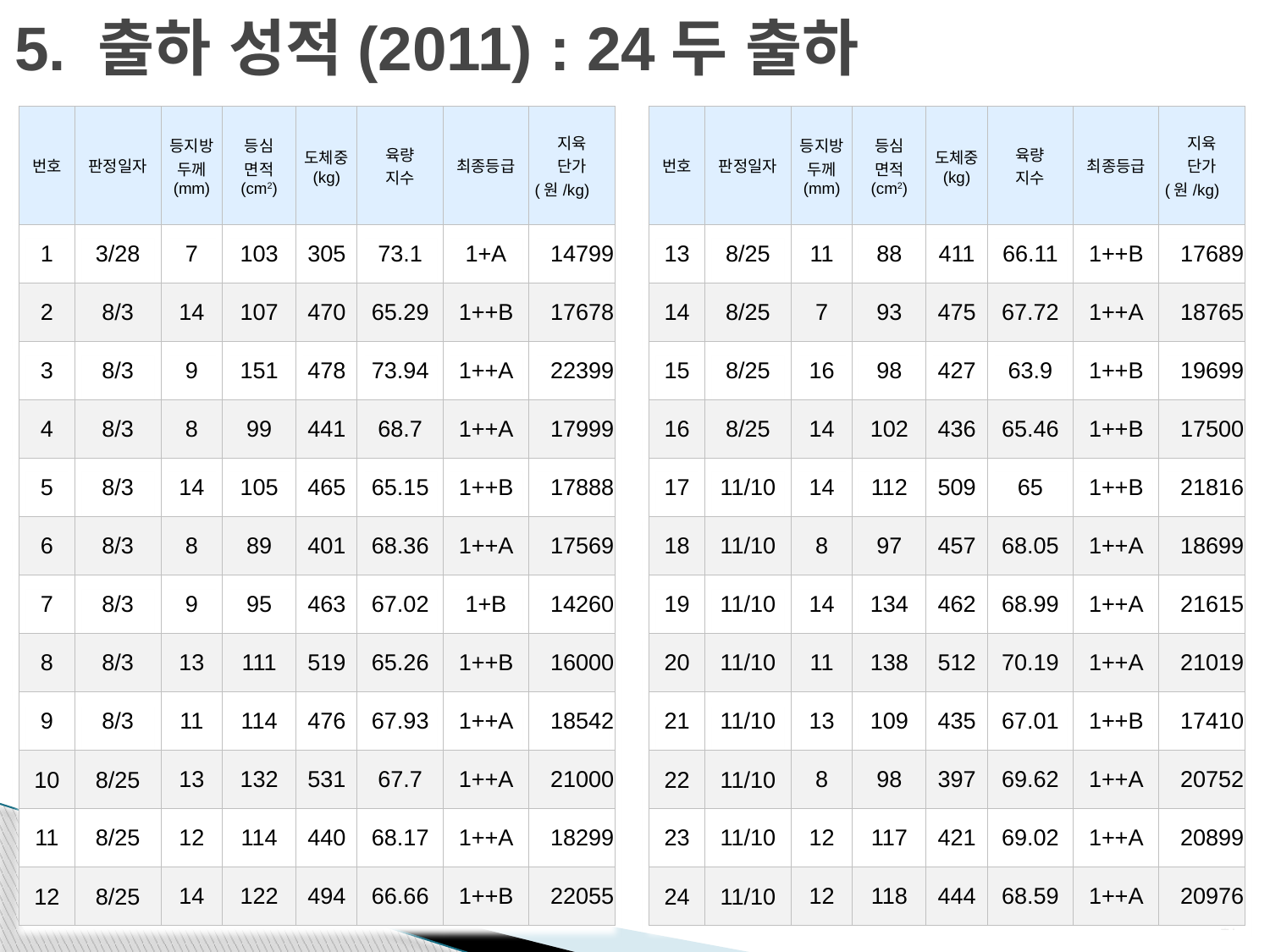

# 5. 출하 성적(2011) : 24두 출하
| 번호 | 판정일자 | 등지방 두께 (mm) | 등심 면적 (cm2) | 도체중 (kg) | 육량 지수 | 최종등급 | 지육 단가 (원/kg) |
| --- | --- | --- | --- | --- | --- | --- | --- |
| 13 | 8/25 | 11 | 88 | 411 | 66.11 | 1++B | 17689 |
| 14 | 8/25 | 7 | 93 | 475 | 67.72 | 1++A | 18765 |
| 15 | 8/25 | 16 | 98 | 427 | 63.9 | 1++B | 19699 |
| 16 | 8/25 | 14 | 102 | 436 | 65.46 | 1++B | 17500 |
| 17 | 11/10 | 14 | 112 | 509 | 65 | 1++B | 21816 |
| 18 | 11/10 | 8 | 97 | 457 | 68.05 | 1++A | 18699 |
| 19 | 11/10 | 14 | 134 | 462 | 68.99 | 1++A | 21615 |
| 20 | 11/10 | 11 | 138 | 512 | 70.19 | 1++A | 21019 |
| 21 | 11/10 | 13 | 109 | 435 | 67.01 | 1++B | 17410 |
| 22 | 11/10 | 8 | 98 | 397 | 69.62 | 1++A | 20752 |
| 23 | 11/10 | 12 | 117 | 421 | 69.02 | 1++A | 20899 |
| 24 | 11/10 | 12 | 118 | 444 | 68.59 | 1++A | 20976 |
| 번호 | 판정일자 | 등지방 두께 (mm) | 등심 면적 (cm2) | 도체중 (kg) | 육량 지수 | 최종등급 | 지육 단가 (원/kg) |
| --- | --- | --- | --- | --- | --- | --- | --- |
| 1 | 3/28 | 7 | 103 | 305 | 73.1 | 1+A | 14799 |
| 2 | 8/3 | 14 | 107 | 470 | 65.29 | 1++B | 17678 |
| 3 | 8/3 | 9 | 151 | 478 | 73.94 | 1++A | 22399 |
| 4 | 8/3 | 8 | 99 | 441 | 68.7 | 1++A | 17999 |
| 5 | 8/3 | 14 | 105 | 465 | 65.15 | 1++B | 17888 |
| 6 | 8/3 | 8 | 89 | 401 | 68.36 | 1++A | 17569 |
| 7 | 8/3 | 9 | 95 | 463 | 67.02 | 1+B | 14260 |
| 8 | 8/3 | 13 | 111 | 519 | 65.26 | 1++B | 16000 |
| 9 | 8/3 | 11 | 114 | 476 | 67.93 | 1++A | 18542 |
| 10 | 8/25 | 13 | 132 | 531 | 67.7 | 1++A | 21000 |
| 11 | 8/25 | 12 | 114 | 440 | 68.17 | 1++A | 18299 |
| 12 | 8/25 | 14 | 122 | 494 | 66.66 | 1++B | 22055 |

17